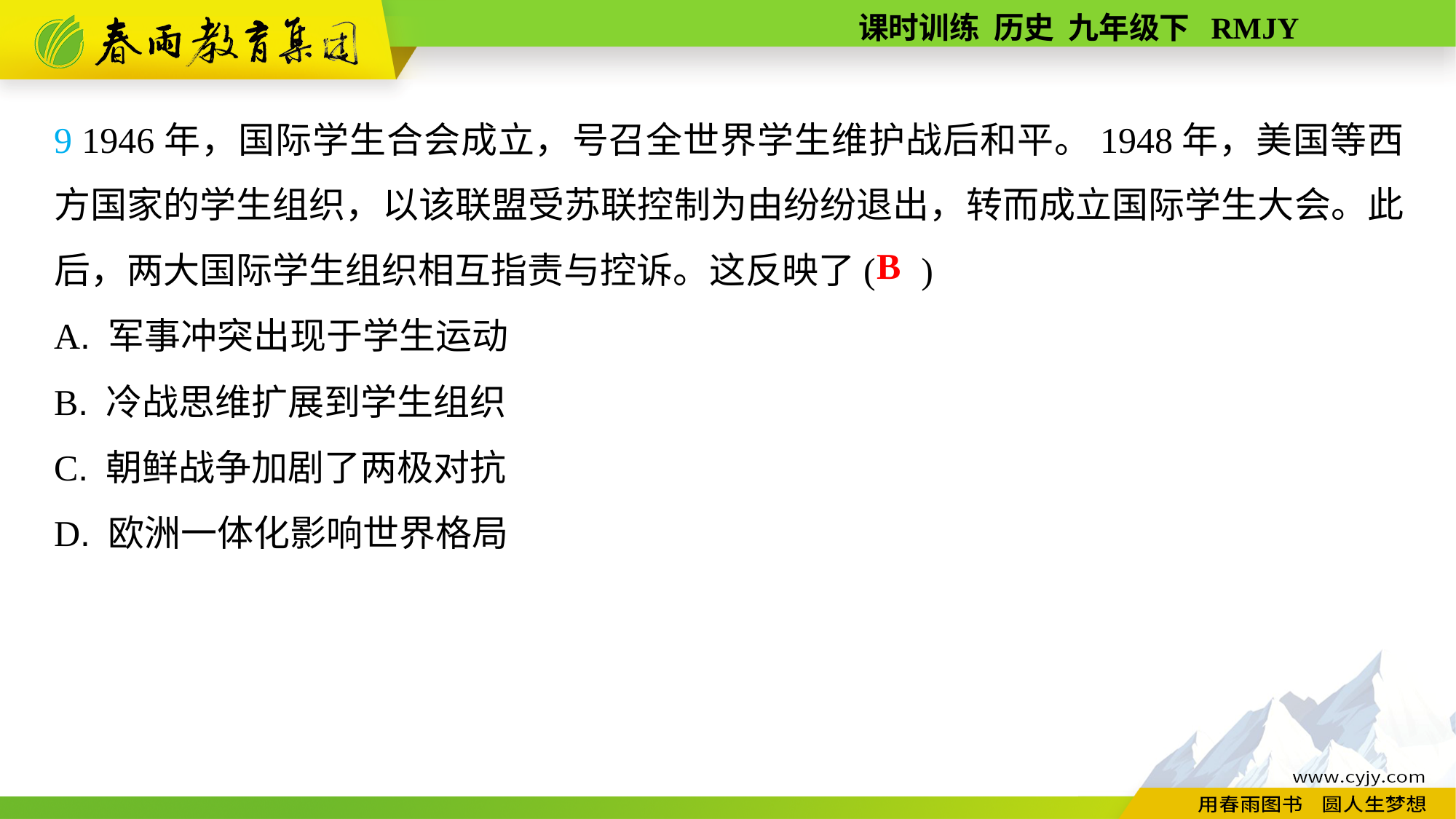

9 1946年，国际学生合会成立，号召全世界学生维护战后和平。1948年，美国等西方国家的学生组织，以该联盟受苏联控制为由纷纷退出，转而成立国际学生大会。此后，两大国际学生组织相互指责与控诉。这反映了(     )
A. 军事冲突出现于学生运动
B. 冷战思维扩展到学生组织
C. 朝鲜战争加剧了两极对抗
D. 欧洲一体化影响世界格局
B